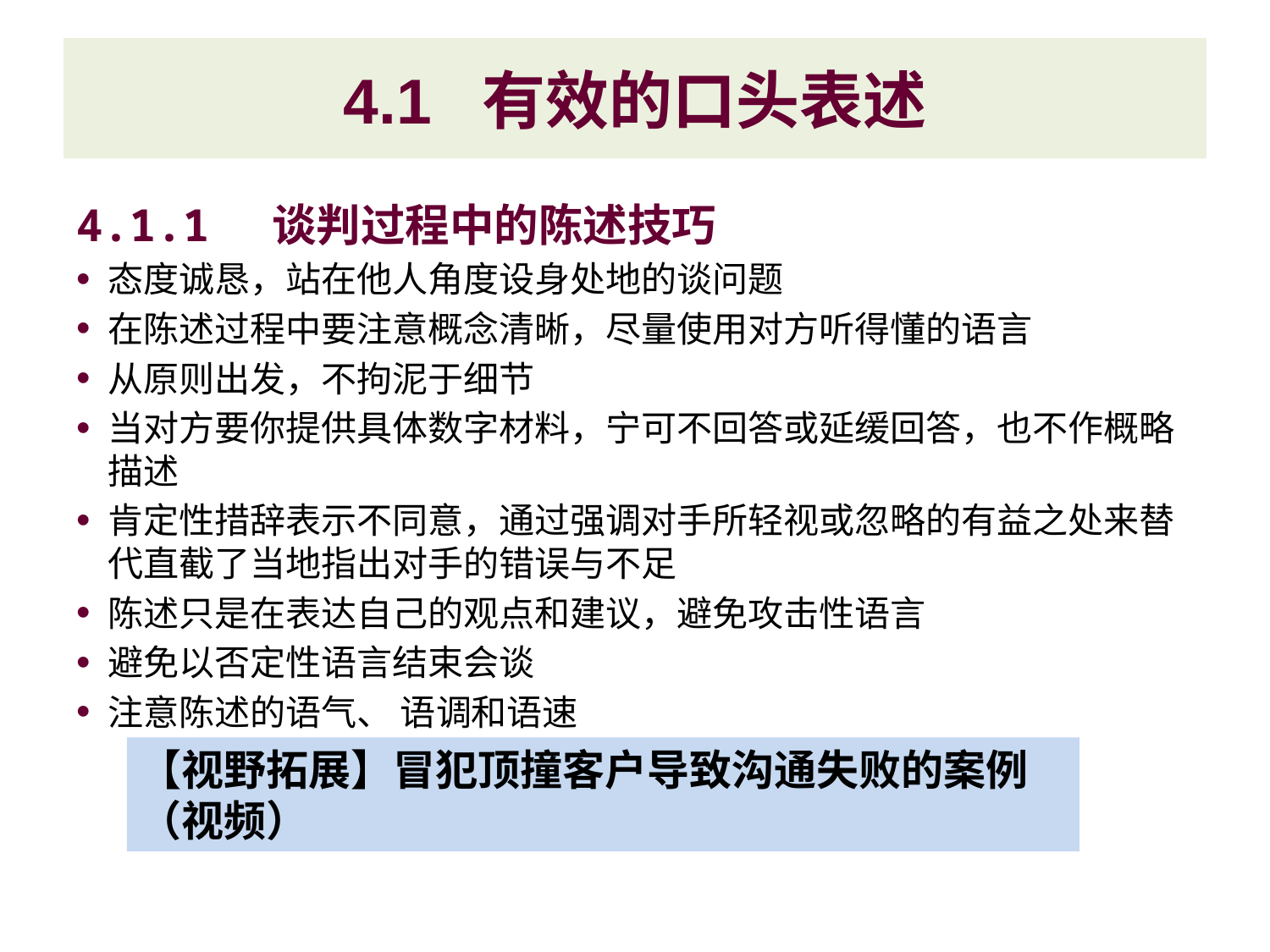

# 4.1  有效的口头表述
4.1.1  谈判过程中的陈述技巧
态度诚恳，站在他人角度设身处地的谈问题
在陈述过程中要注意概念清晰，尽量使用对方听得懂的语言
从原则出发，不拘泥于细节
当对方要你提供具体数字材料，宁可不回答或延缓回答，也不作概略描述
肯定性措辞表示不同意，通过强调对手所轻视或忽略的有益之处来替代直截了当地指出对手的错误与不足
陈述只是在表达自己的观点和建议，避免攻击性语言
避免以否定性语言结束会谈
注意陈述的语气、 语调和语速

【视野拓展】冒犯顶撞客户导致沟通失败的案例（视频）